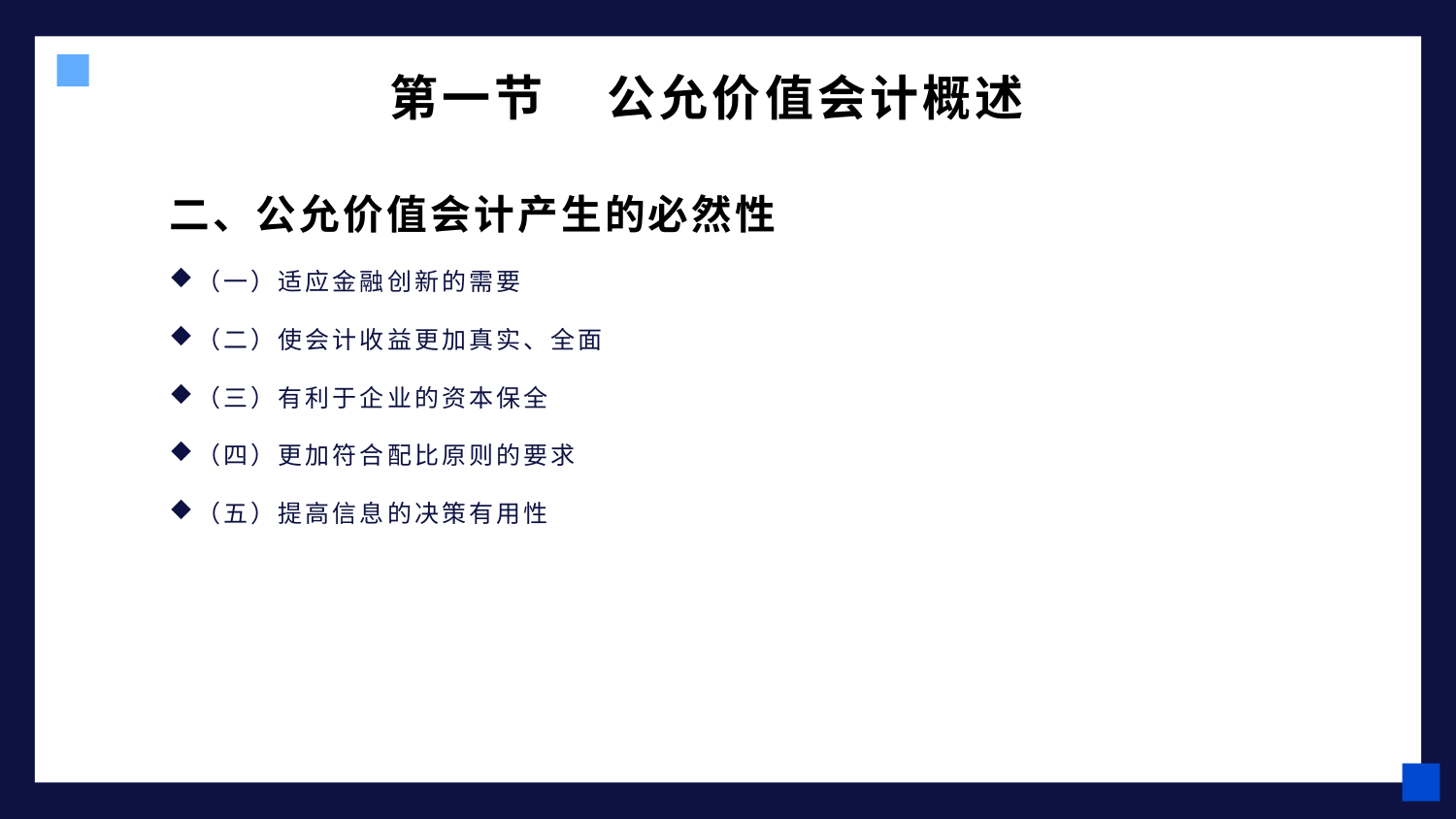

# 第一节    公允价值会计概述
二、公允价值会计产生的必然性
（一）适应金融创新的需要
（二）使会计收益更加真实、全面
（三）有利于企业的资本保全
（四）更加符合配比原则的要求
（五）提高信息的决策有用性